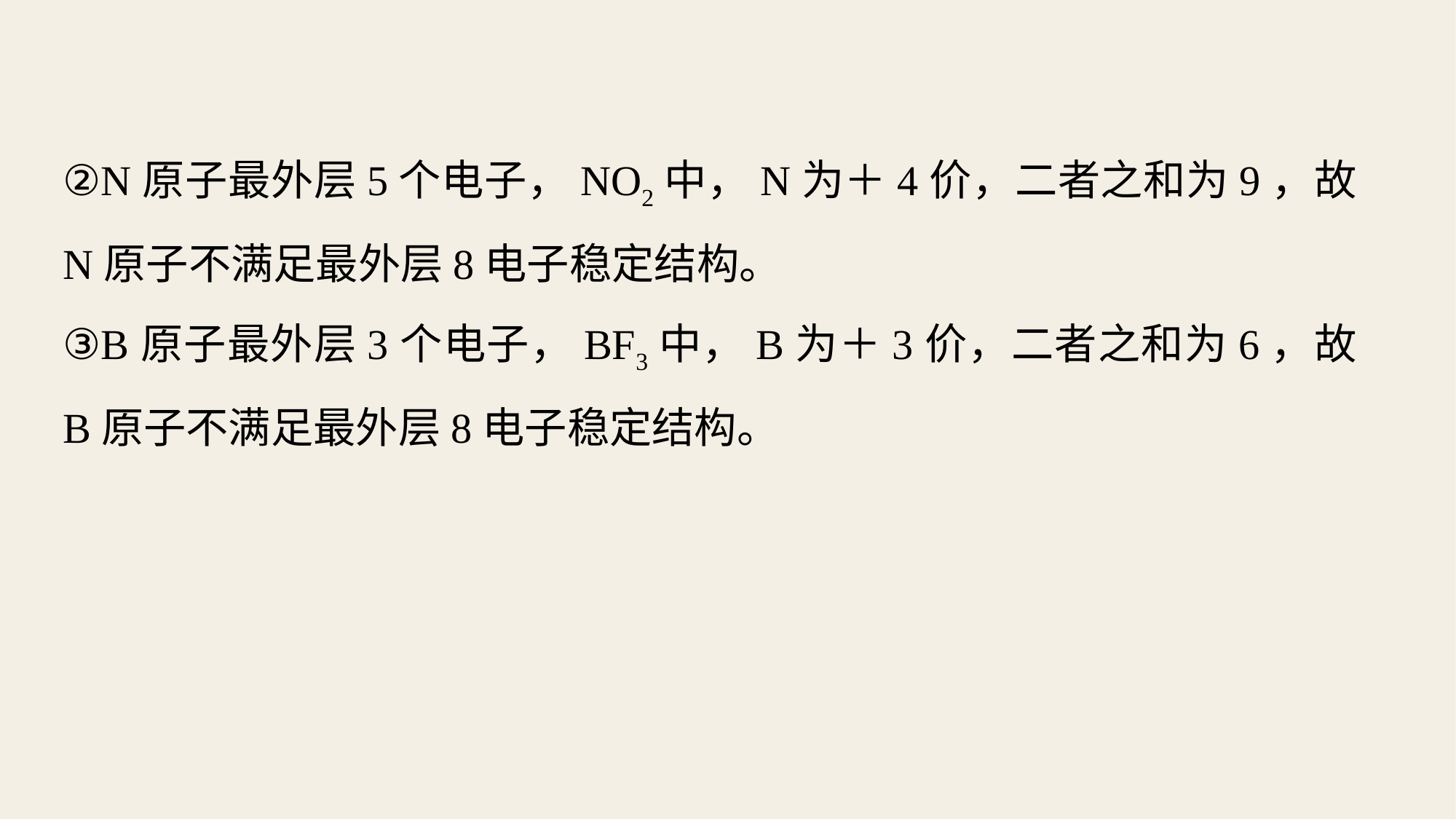

②N原子最外层5个电子，NO2中，N为＋4价，二者之和为9，故N原子不满足最外层8电子稳定结构。
③B原子最外层3个电子，BF3中，B为＋3价，二者之和为6，故B原子不满足最外层8电子稳定结构。